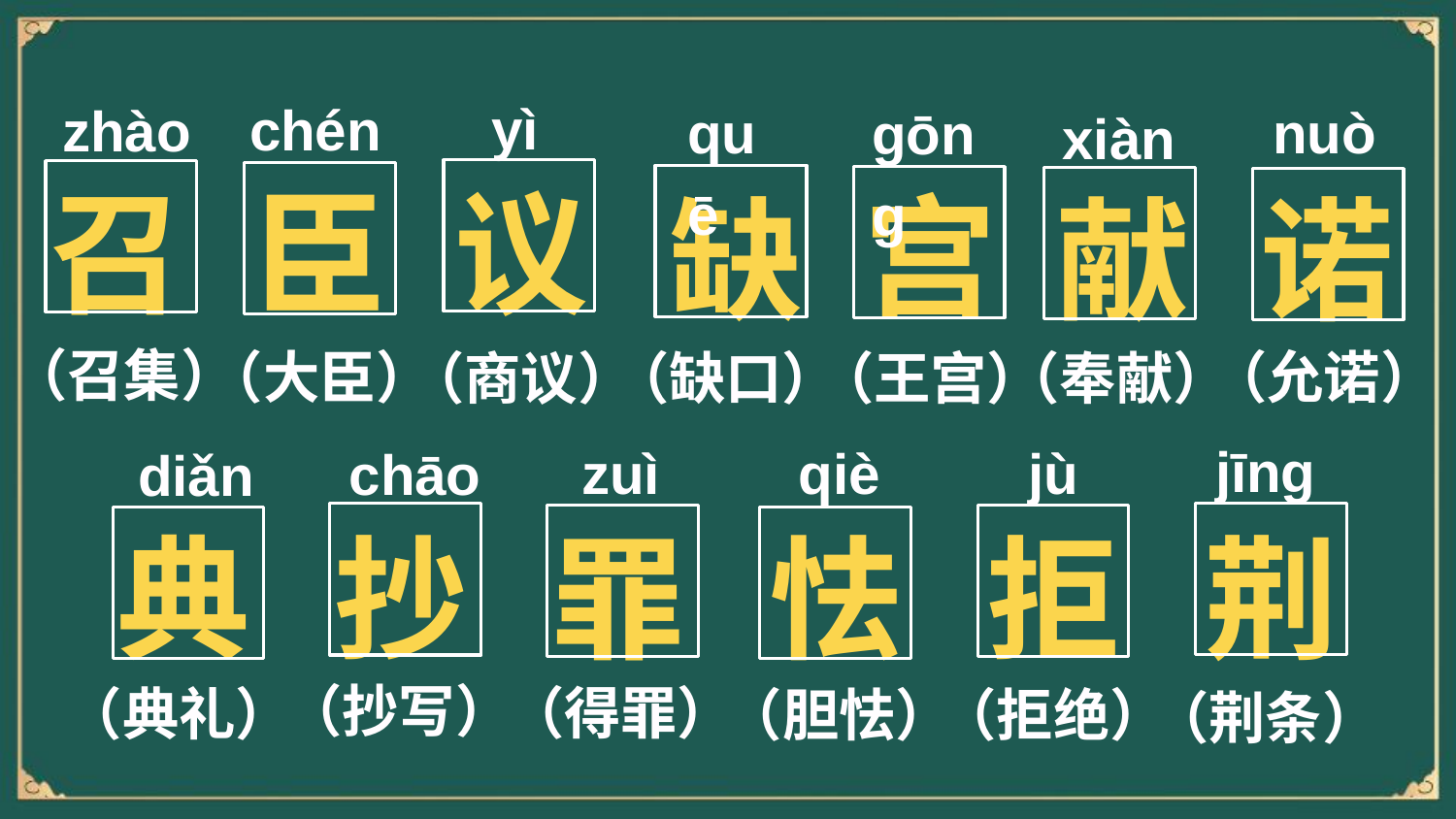

yì
chén
zhào
quē
nuò
ɡōnɡ
xiàn
召

臣

议

宫

缺

献

诺

（召集）
（允诺）
（大臣）
（缺口）
（王宫）
（奉献）
（商议）
jīnɡ
jù
qiè
zuì
chāo
diǎn
典

抄

罪

怯

拒

荆

（抄写）
（得罪）
（典礼）
（胆怯）
（拒绝）
（荆条）